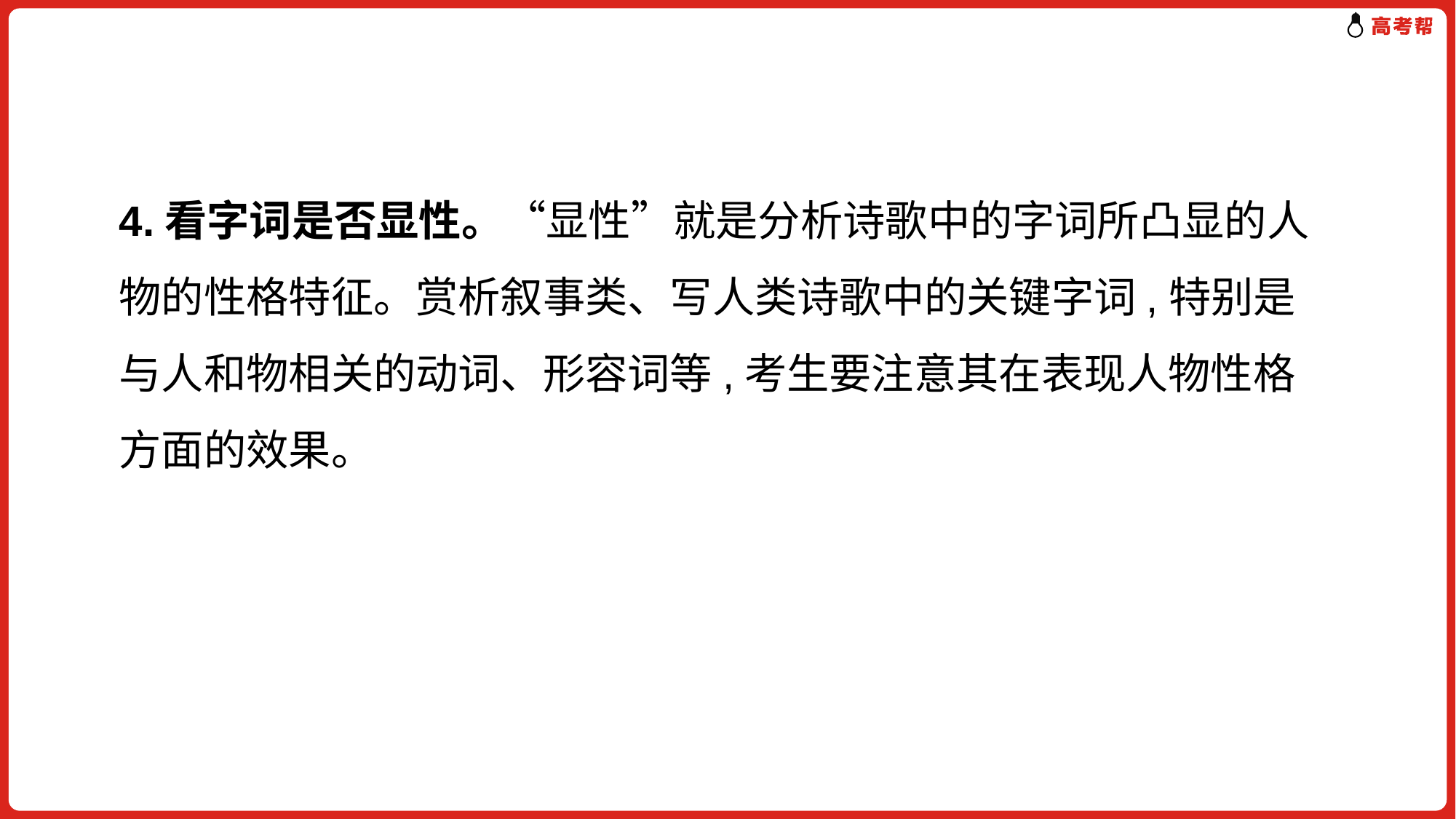

4.看字词是否显性。“显性”就是分析诗歌中的字词所凸显的人物的性格特征。赏析叙事类、写人类诗歌中的关键字词,特别是与人和物相关的动词、形容词等,考生要注意其在表现人物性格方面的效果。